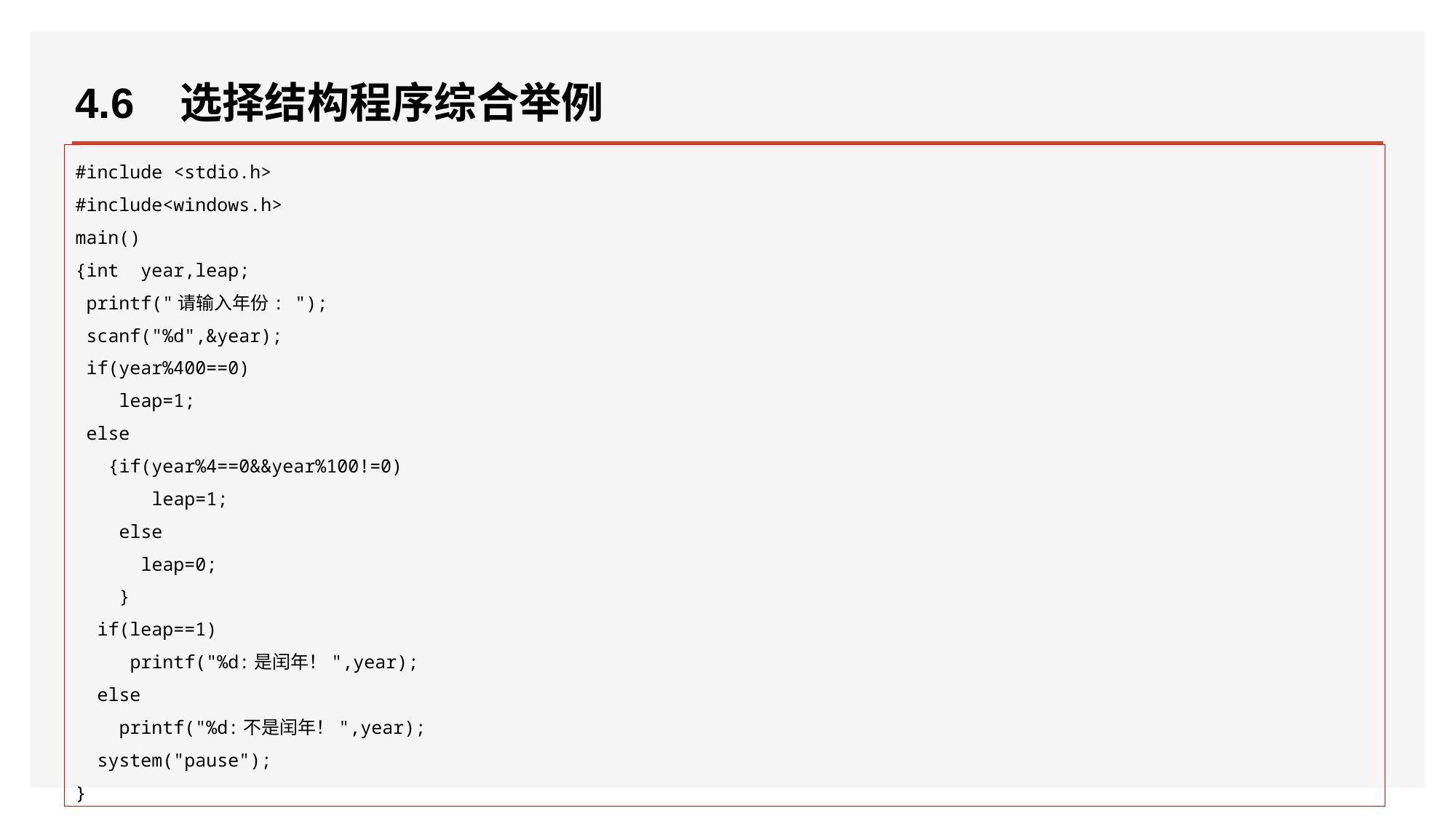

# 4.6   选择结构程序综合举例
#include <stdio.h>
#include<windows.h>
main()
{int  year,leap;
 printf("请输入年份: ");
 scanf("%d",&year);
 if(year%400==0)
    leap=1;
 else
   {if(year%4==0&&year%100!=0)
       leap=1;
    else
      leap=0;
    }
  if(leap==1)
     printf("%d:是闰年！",year);
  else
    printf("%d:不是闰年！",year);
  system("pause");
}